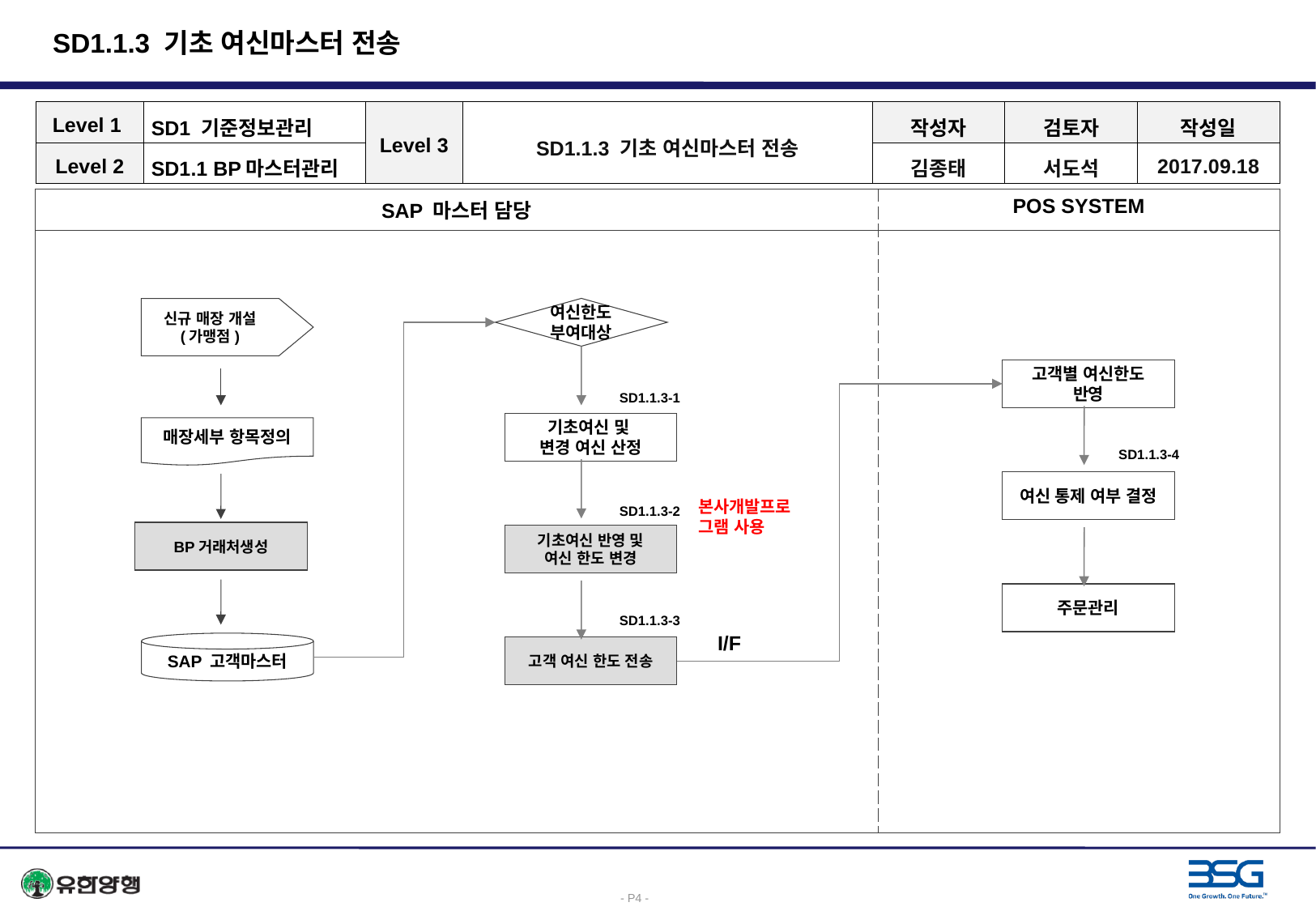

# SD1.1.3 기초 여신마스터 전송
| Level 1 | SD1 기준정보관리 | Level 3 | SD1.1.3 기초 여신마스터 전송 | 작성자 | 검토자 | 작성일 |
| --- | --- | --- | --- | --- | --- | --- |
| Level 2 | SD1.1 BP마스터관리 |  |  | 김종태 | 서도석 | 2017.09.18 |
| SAP 마스터 담당 | POS SYSTEM |
| --- | --- |
|  |  |
신규 매장 개설
(가맹점)
여신한도
부여대상
고객별 여신한도
반영
SD1.1.3-1
기초여신 및
변경 여신 산정
매장세부 항목정의
SD1.1.3-4
여신 통제 여부 결정
본사개발프로
그램 사용
SD1.1.3-2
BP거래처생성
기초여신 반영 및
여신 한도 변경
주문관리
SD1.1.3-3
I/F
SAP 고객마스터
고객 여신 한도 전송